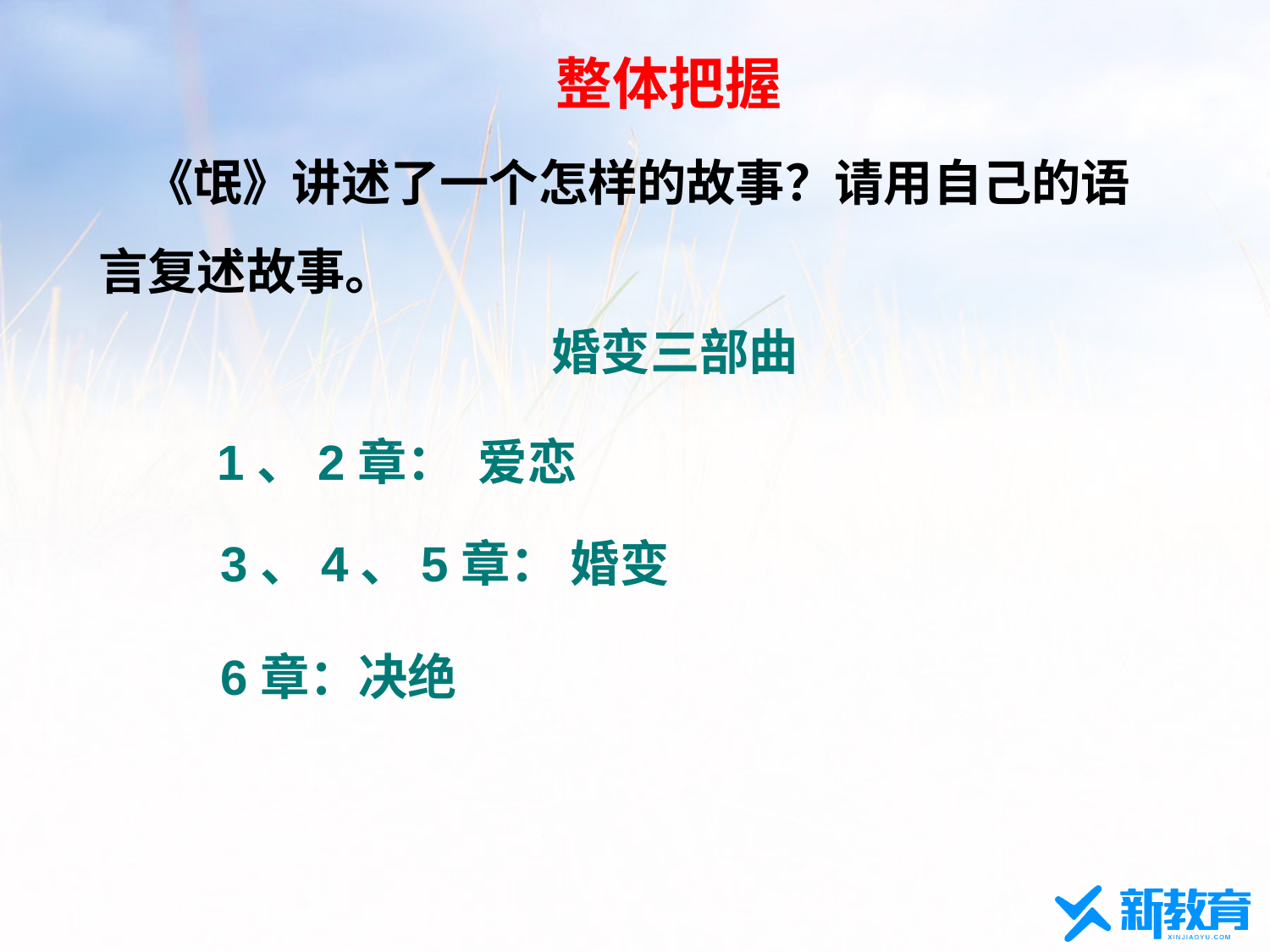

整体把握
   《氓》讲述了一个怎样的故事？请用自己的语言复述故事。

婚变三部曲
1、2章：  爱恋
3、4、5章： 婚变
6章：决绝